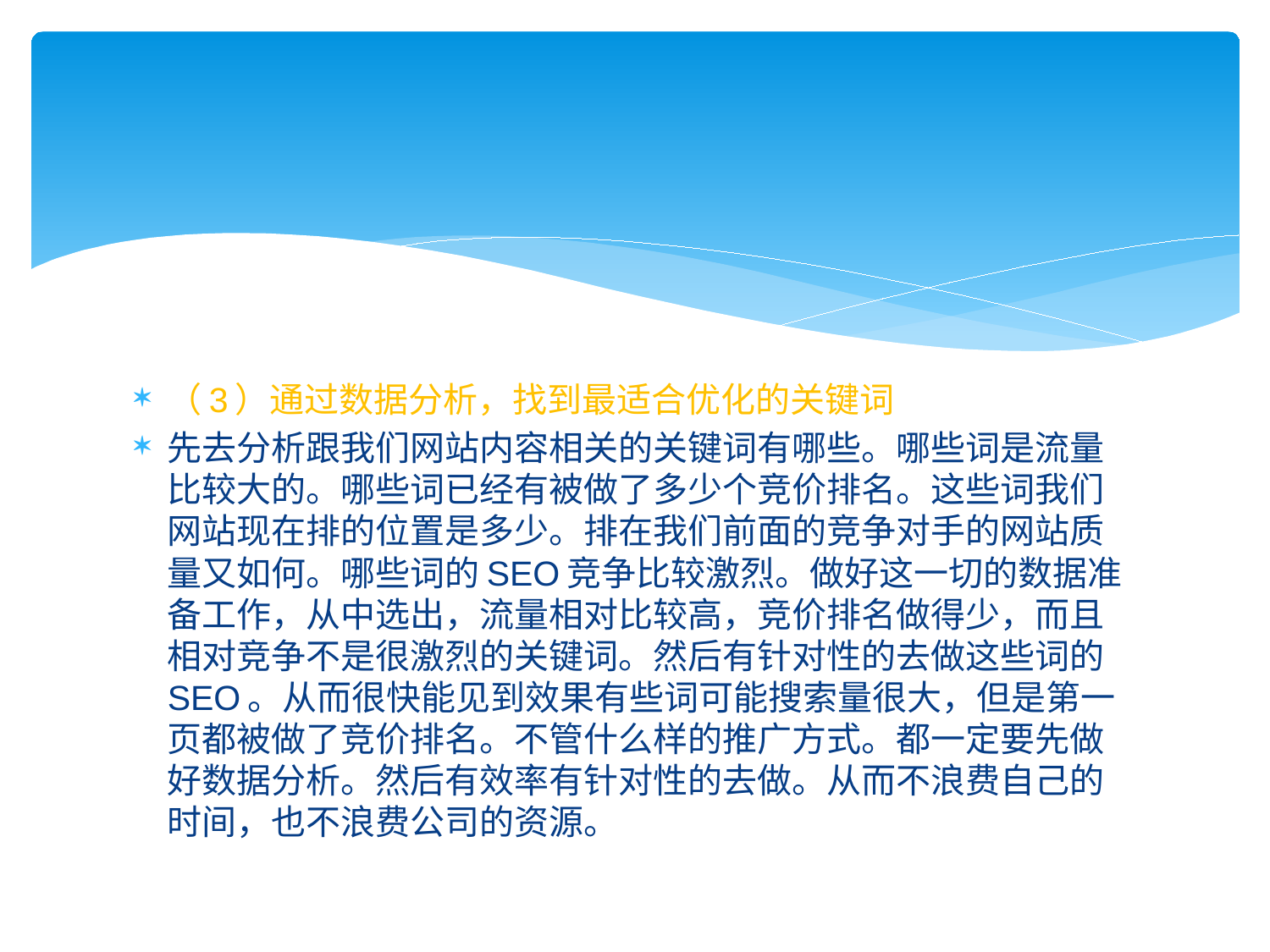

（3）通过数据分析，找到最适合优化的关键词
先去分析跟我们网站内容相关的关键词有哪些。哪些词是流量比较大的。哪些词已经有被做了多少个竞价排名。这些词我们网站现在排的位置是多少。排在我们前面的竞争对手的网站质量又如何。哪些词的SEO竞争比较激烈。做好这一切的数据准备工作，从中选出，流量相对比较高，竞价排名做得少，而且相对竞争不是很激烈的关键词。然后有针对性的去做这些词的SEO。从而很快能见到效果有些词可能搜索量很大，但是第一页都被做了竞价排名。不管什么样的推广方式。都一定要先做好数据分析。然后有效率有针对性的去做。从而不浪费自己的时间，也不浪费公司的资源。